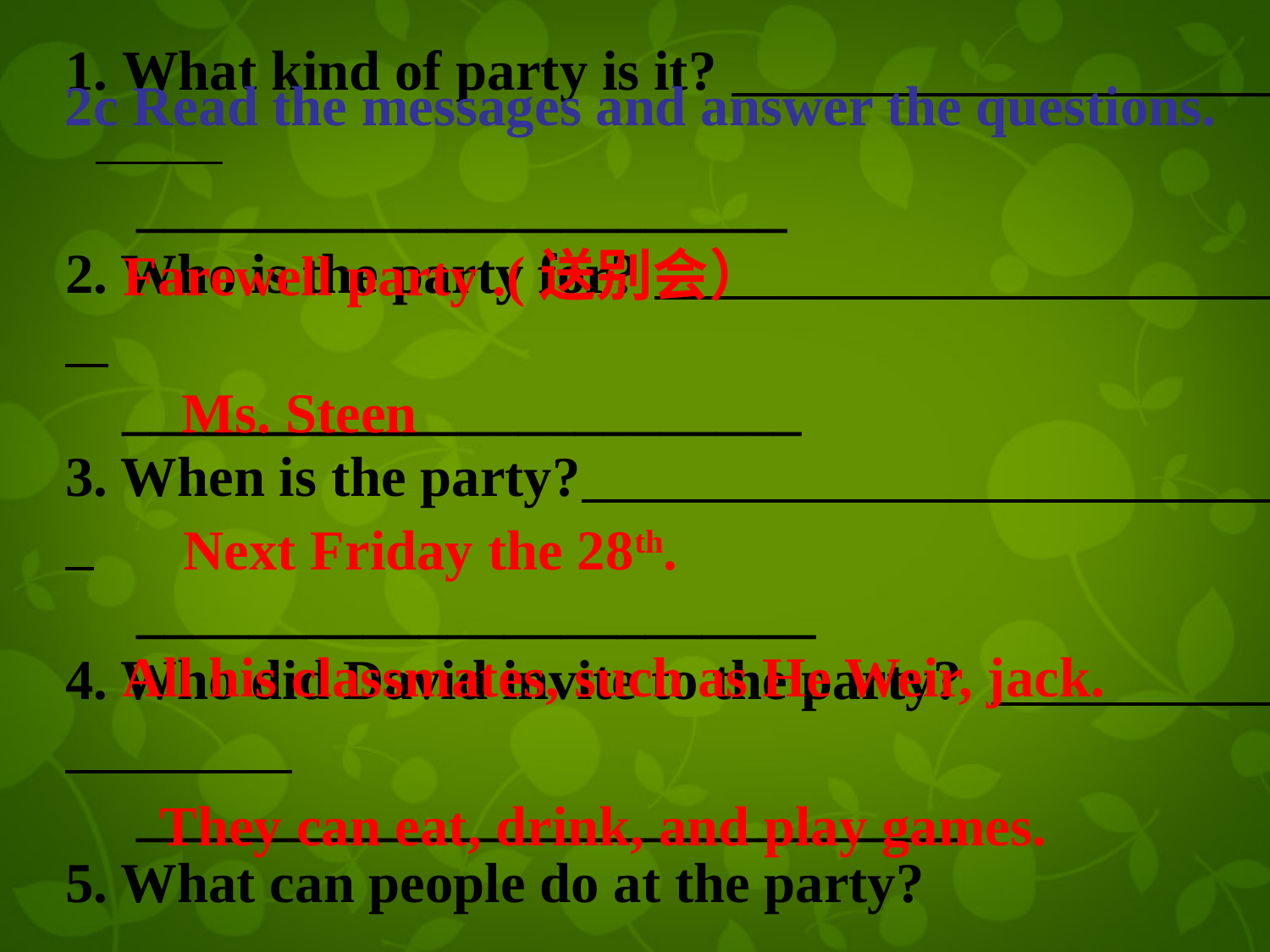

2c Read the messages and answer the questions.

 What kind of party is it?
     _______________________
2. Who is the party for?
    ________________________
3. When is the party?
     ________________________
4. Who did David invite to the party?
     _____________________________
5. What can people do at the party?
    _____________________________

Farewell party .(送别会）
Ms. Steen
Next Friday the 28th.
All his classmates, such as He Weir, jack.
They can eat, drink, and play games.